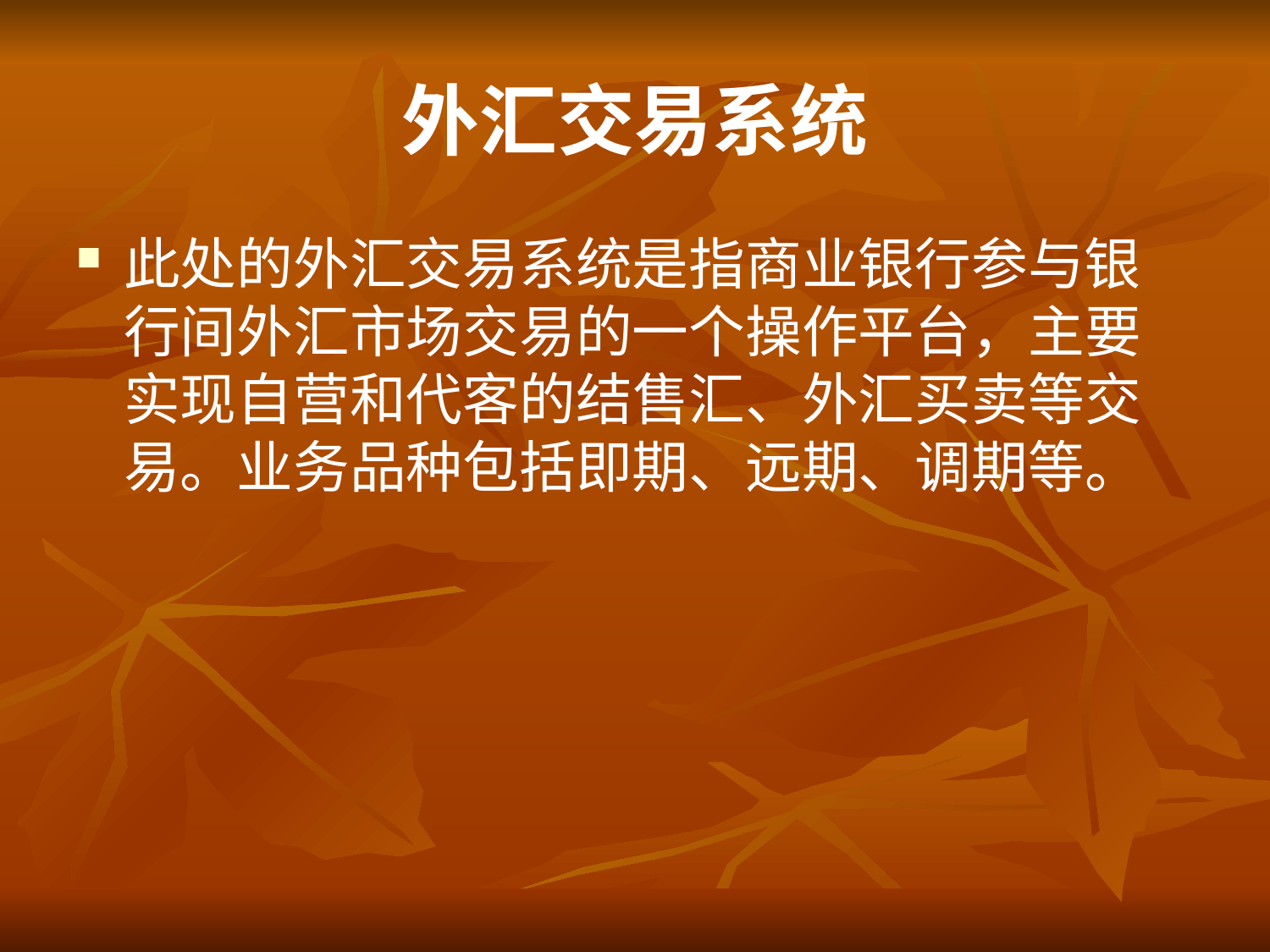

# 外汇交易系统
此处的外汇交易系统是指商业银行参与银行间外汇市场交易的一个操作平台，主要实现自营和代客的结售汇、外汇买卖等交易。业务品种包括即期、远期、调期等。